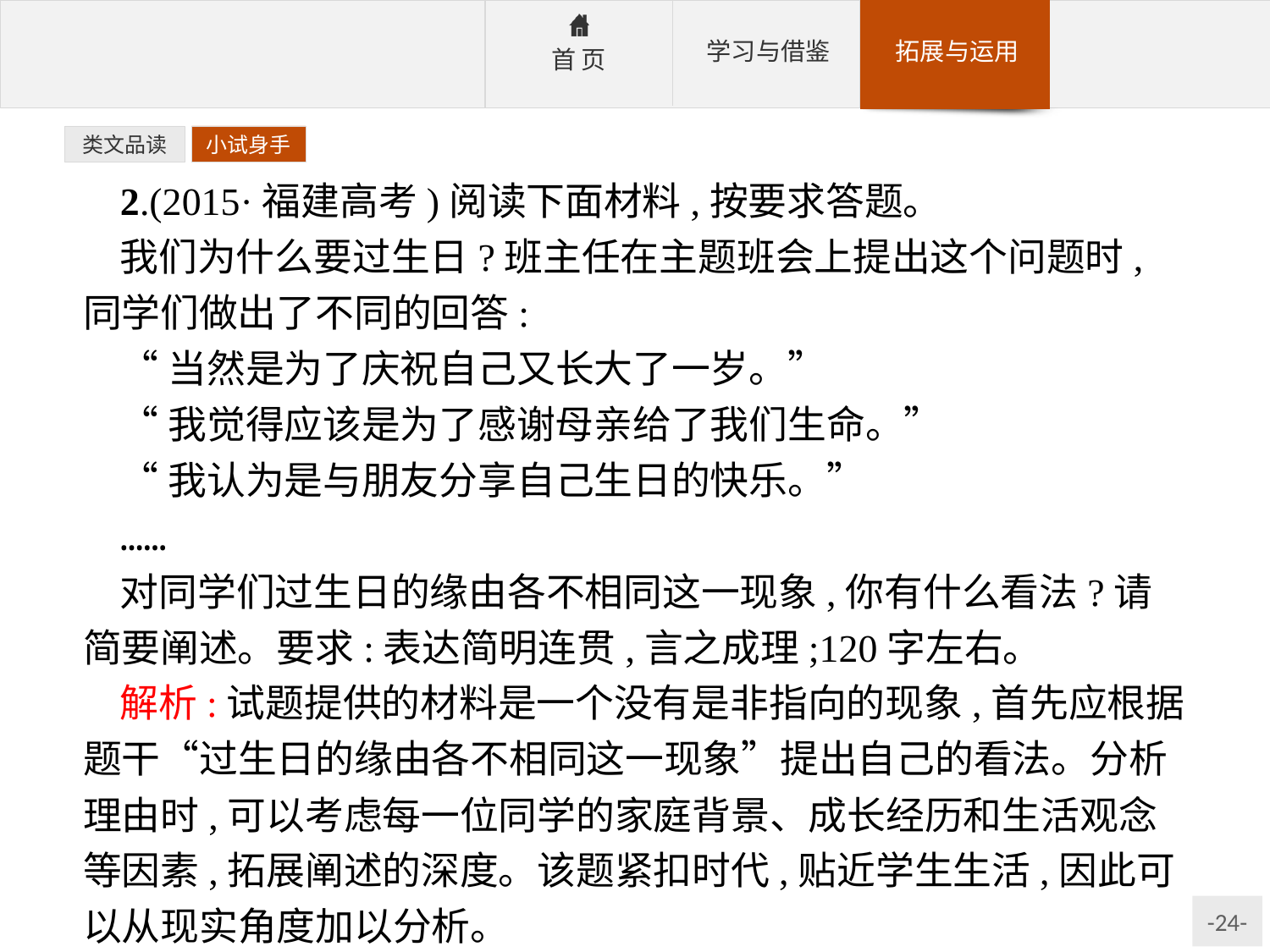

类文品读
小试身手
2.(2015·福建高考)阅读下面材料,按要求答题。
我们为什么要过生日?班主任在主题班会上提出这个问题时,同学们做出了不同的回答:
“当然是为了庆祝自己又长大了一岁。”
“我觉得应该是为了感谢母亲给了我们生命。”
“我认为是与朋友分享自己生日的快乐。”
……
对同学们过生日的缘由各不相同这一现象,你有什么看法?请简要阐述。要求:表达简明连贯,言之成理;120字左右。
解析:试题提供的材料是一个没有是非指向的现象,首先应根据题干“过生日的缘由各不相同这一现象”提出自己的看法。分析理由时,可以考虑每一位同学的家庭背景、成长经历和生活观念等因素,拓展阐述的深度。该题紧扣时代,贴近学生生活,因此可以从现实角度加以分析。